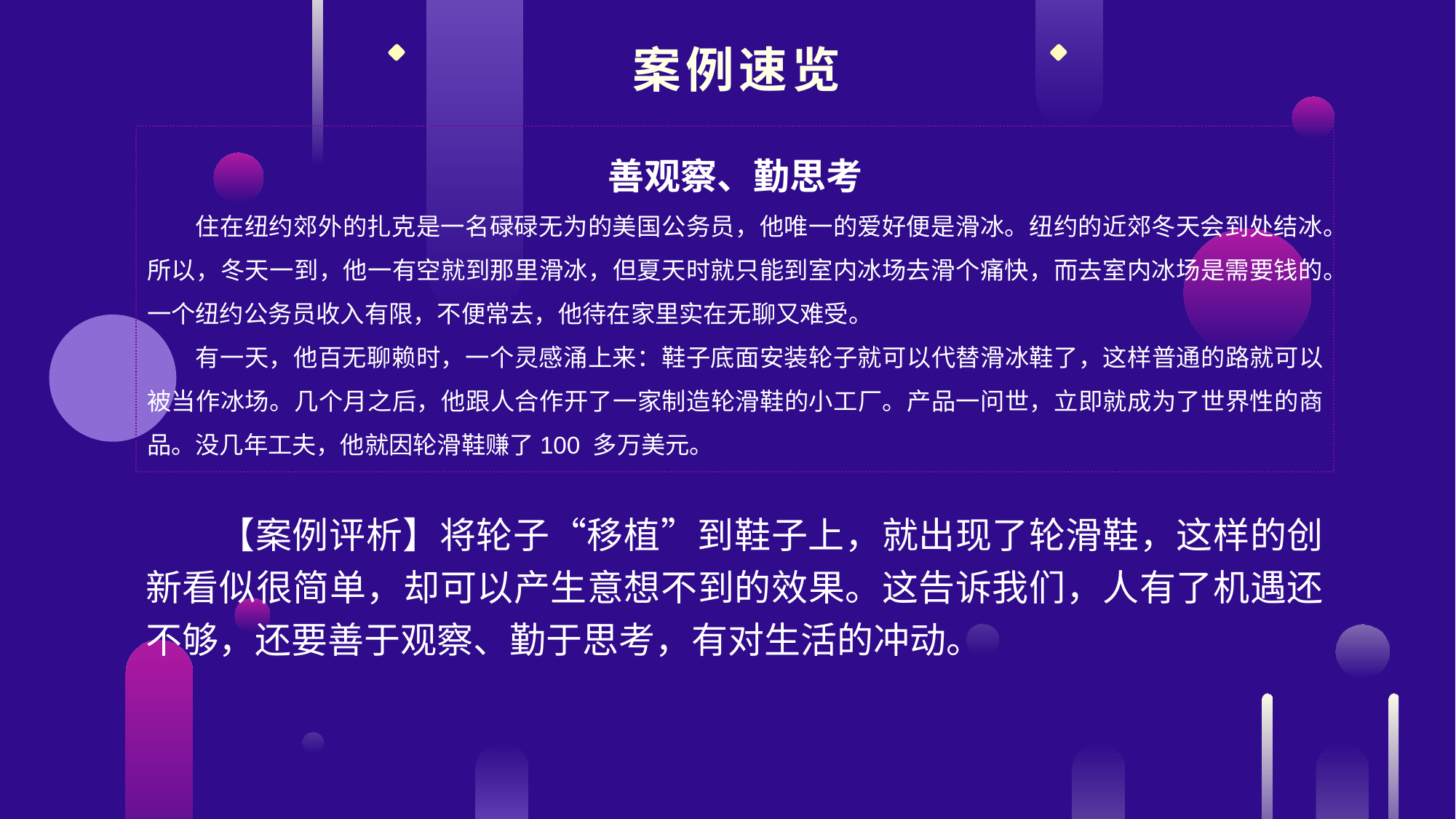

案例速览

善观察、勤思考
住在纽约郊外的扎克是一名碌碌无为的美国公务员，他唯一的爱好便是滑冰。纽约的近郊冬天会到处结冰。所以，冬天一到，他一有空就到那里滑冰，但夏天时就只能到室内冰场去滑个痛快，而去室内冰场是需要钱的。一个纽约公务员收入有限，不便常去，他待在家里实在无聊又难受。
有一天，他百无聊赖时，一个灵感涌上来：鞋子底面安装轮子就可以代替滑冰鞋了，这样普通的路就可以被当作冰场。几个月之后，他跟人合作开了一家制造轮滑鞋的小工厂。产品一问世，立即就成为了世界性的商品。没几年工夫，他就因轮滑鞋赚了100 多万美元。

【案例评析】将轮子“移植”到鞋子上，就出现了轮滑鞋，这样的创新看似很简单，却可以产生意想不到的效果。这告诉我们，人有了机遇还不够，还要善于观察、勤于思考，有对生活的冲动。